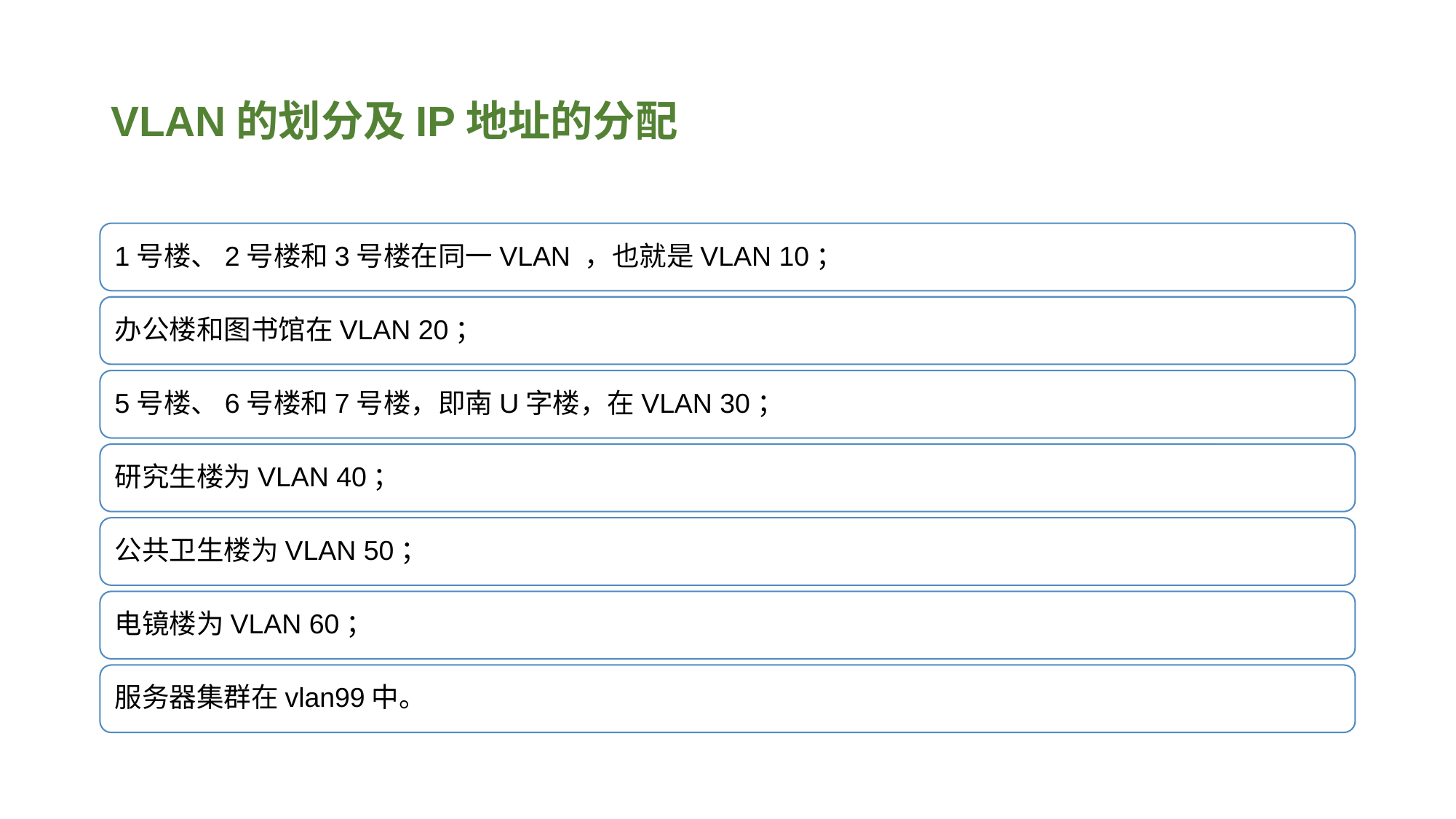

# VLAN的划分及IP地址的分配
1号楼、2号楼和3号楼在同一VLAN ，也就是VLAN 10；
办公楼和图书馆在VLAN 20；
5号楼、6号楼和7号楼，即南U字楼，在VLAN 30；
研究生楼为VLAN 40；
公共卫生楼为VLAN 50；
电镜楼为VLAN 60；
服务器集群在vlan99中。